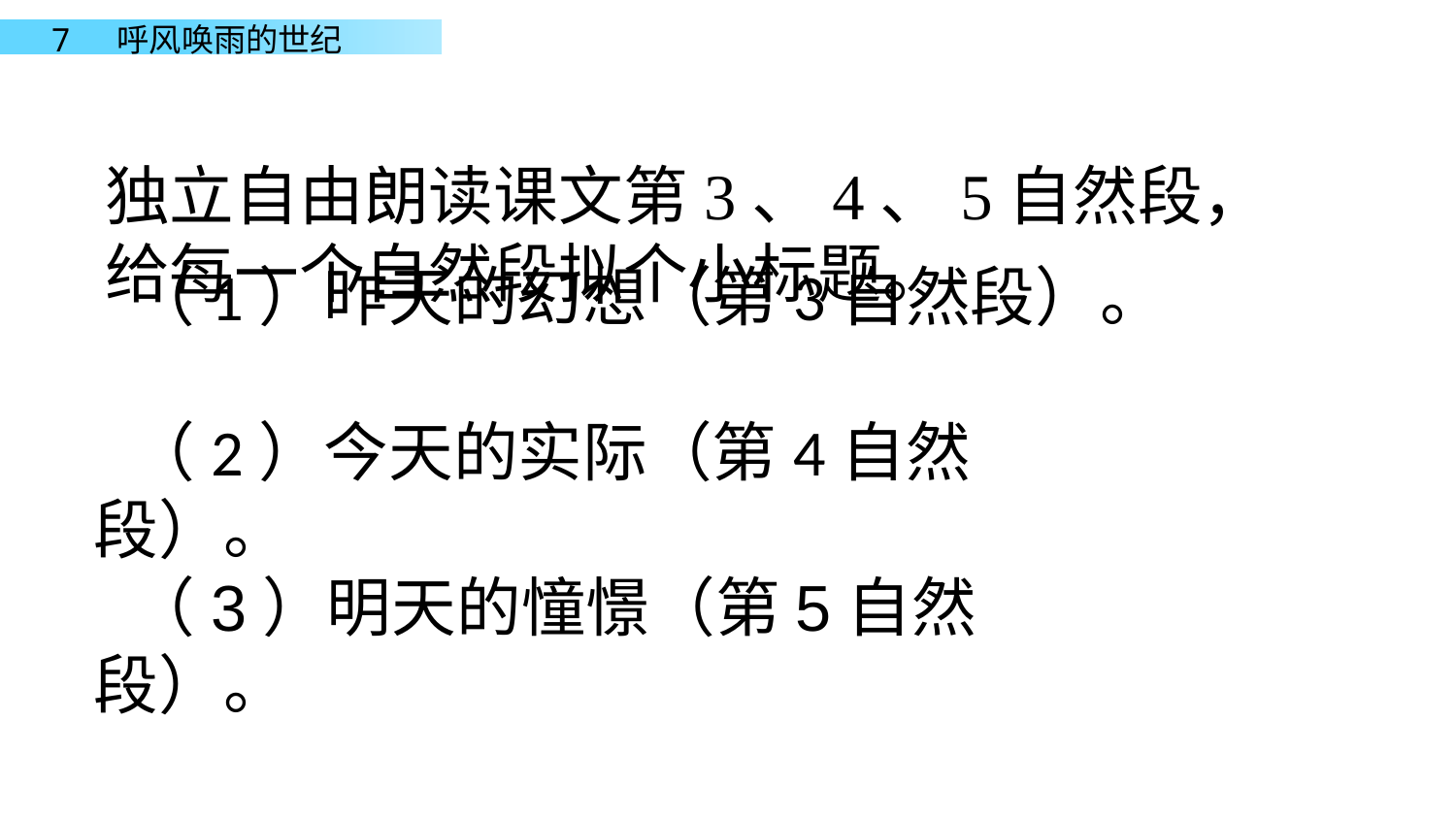

独立自由朗读课文第3、4、5自然段，给每一个自然段拟个小标题。
（1）昨天的幻想（第3自然段）。
（2）今天的实际（第4自然段）。
（3）明天的憧憬（第5自然段）。